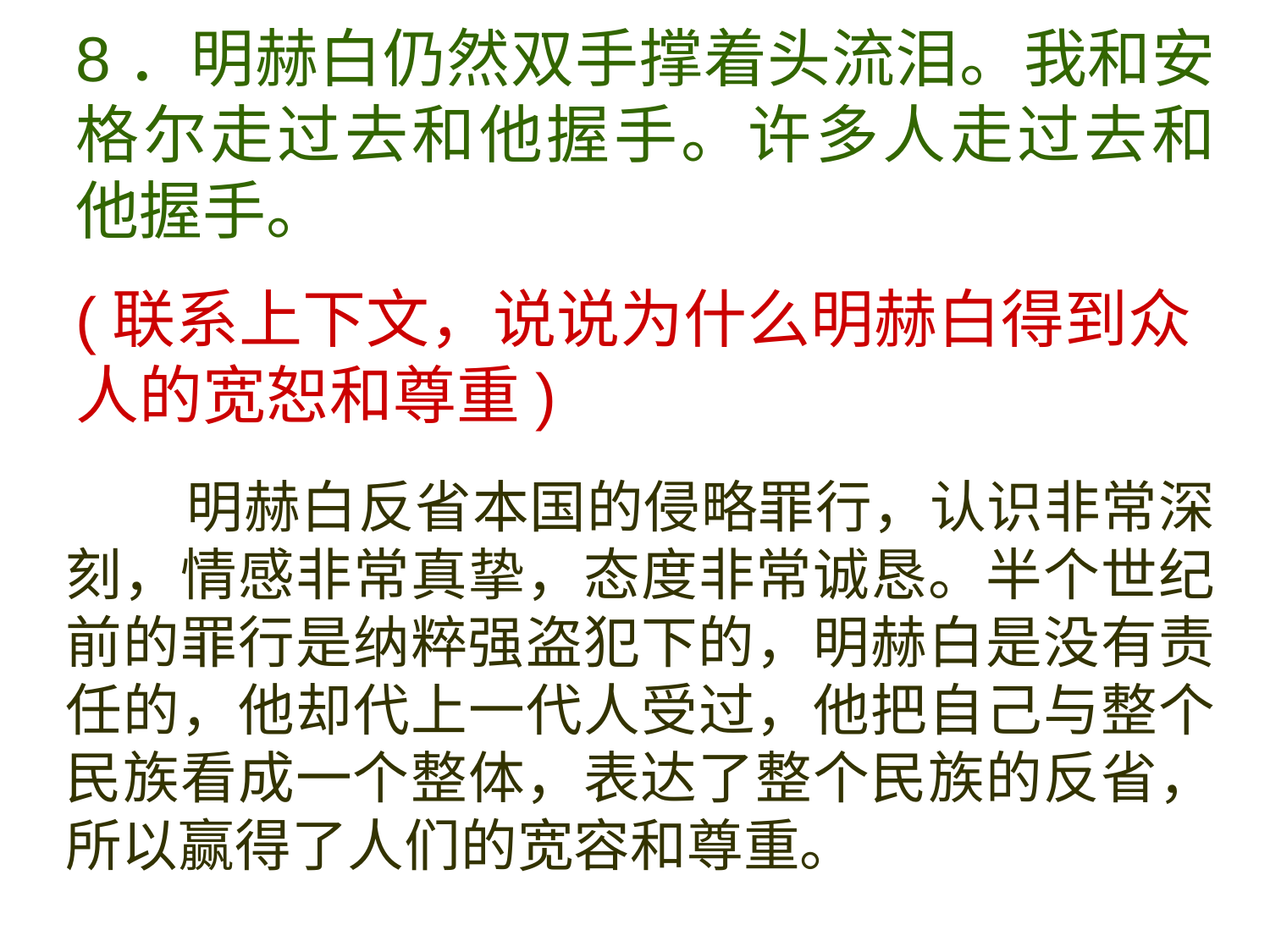

8．明赫白仍然双手撑着头流泪。我和安格尔走过去和他握手。许多人走过去和他握手。
(联系上下文，说说为什么明赫白得到众人的宽恕和尊重)
        明赫白反省本国的侵略罪行，认识非常深刻，情感非常真挚，态度非常诚恳。半个世纪前的罪行是纳粹强盗犯下的，明赫白是没有责任的，他却代上一代人受过，他把自己与整个民族看成一个整体，表达了整个民族的反省，所以赢得了人们的宽容和尊重。